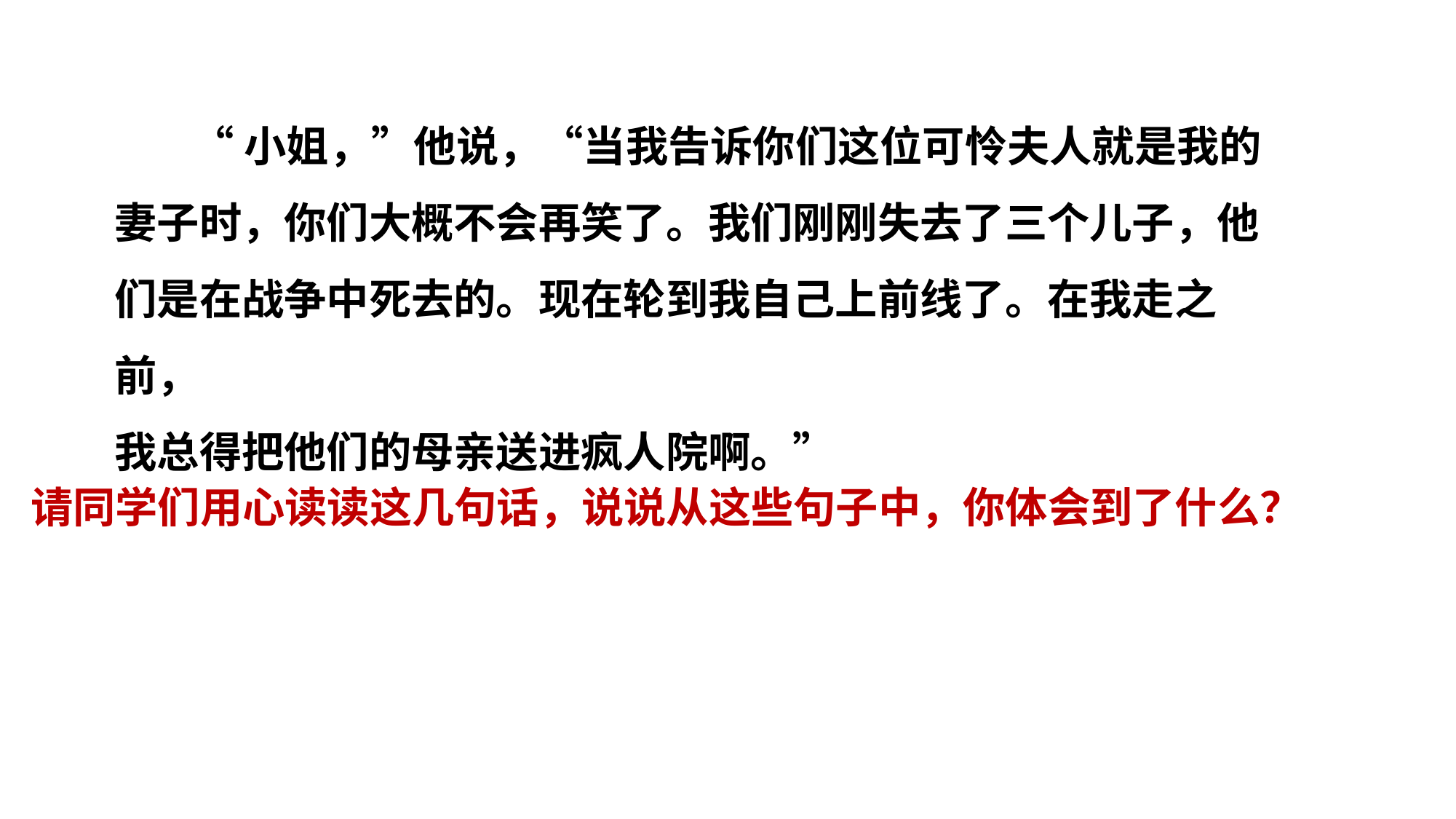

“小姐，”他说，“当我告诉你们这位可怜夫人就是我的妻子时，你们大概不会再笑了。我们刚刚失去了三个儿子，他们是在战争中死去的。现在轮到我自己上前线了。在我走之前，
我总得把他们的母亲送进疯人院啊。”

     请同学们用心读读这几句话，说说从这些句子中，你体会到了什么？